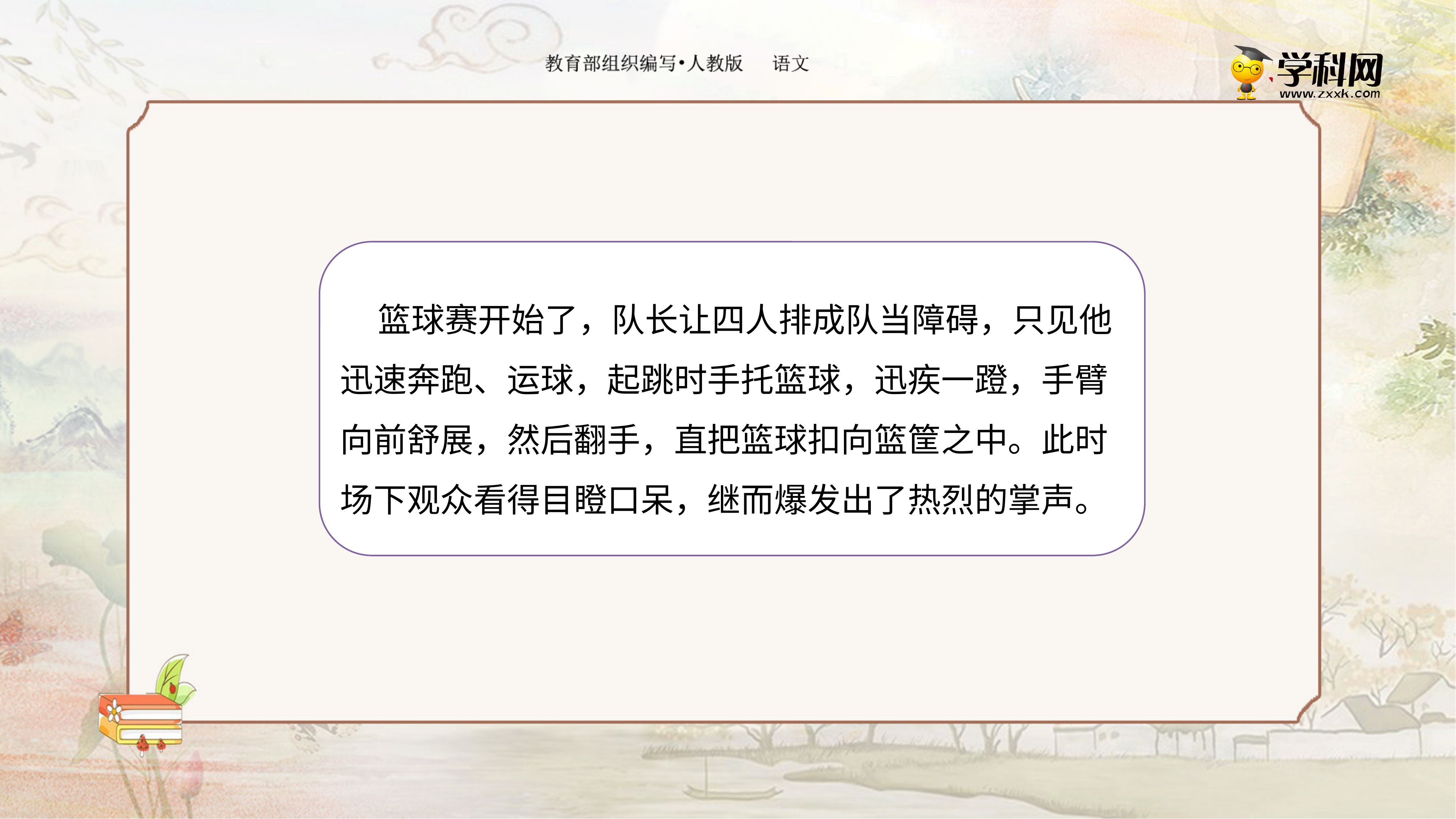

篮球赛开始了，队长让四人排成队当障碍，只见他迅速奔跑、运球，起跳时手托篮球，迅疾一蹬，手臂向前舒展，然后翻手，直把篮球扣向篮筐之中。此时场下观众看得目瞪口呆，继而爆发出了热烈的掌声。